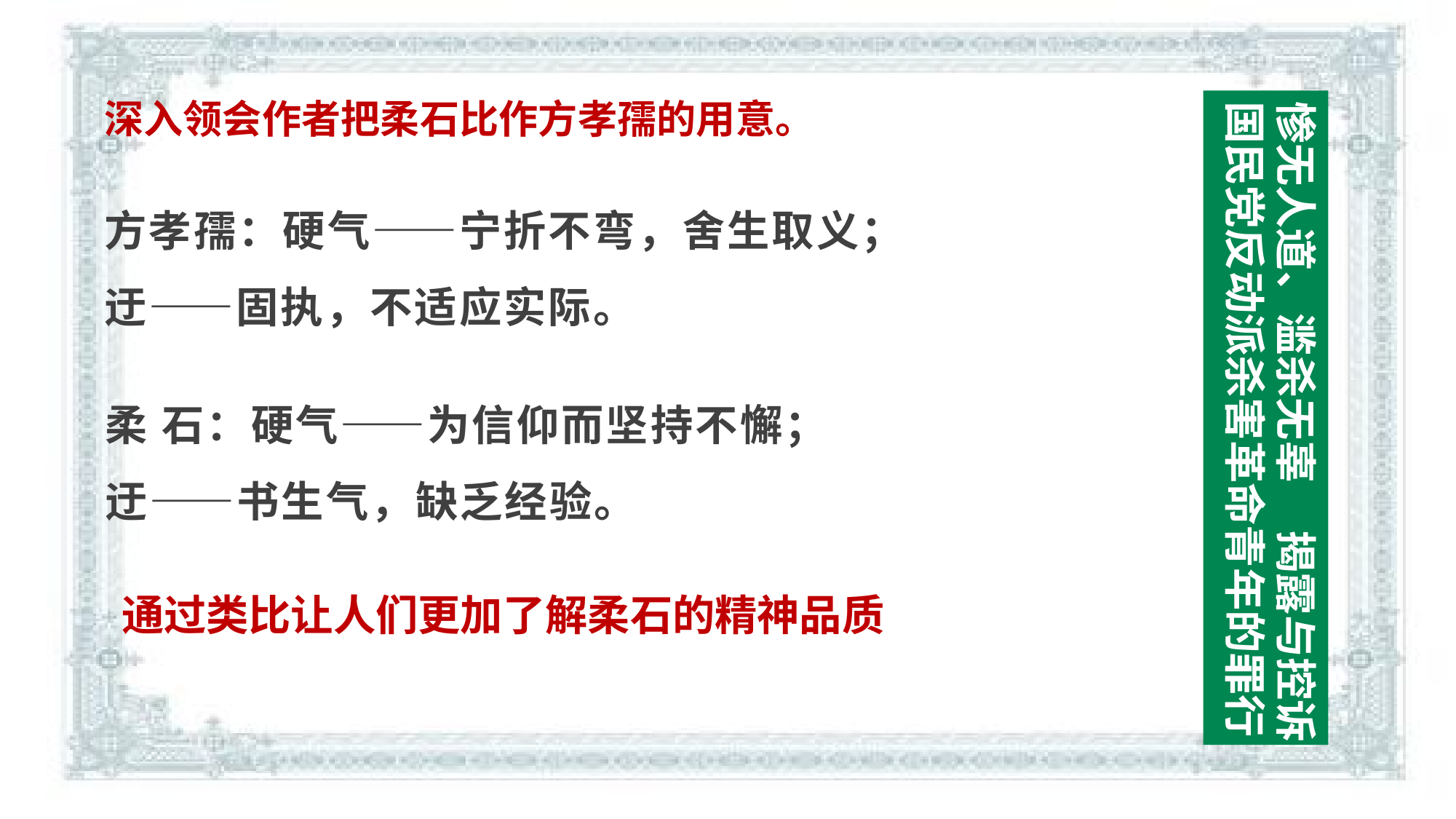

惨无人道、滥杀无辜    揭露与控诉
国民党反动派杀害革命青年的罪行
深入领会作者把柔石比作方孝孺的用意。
方孝孺：硬气——宁折不弯，舍生取义；
迂——固执，不适应实际。
柔 石：硬气——为信仰而坚持不懈；
迂——书生气，缺乏经验。
通过类比让人们更加了解柔石的精神品质